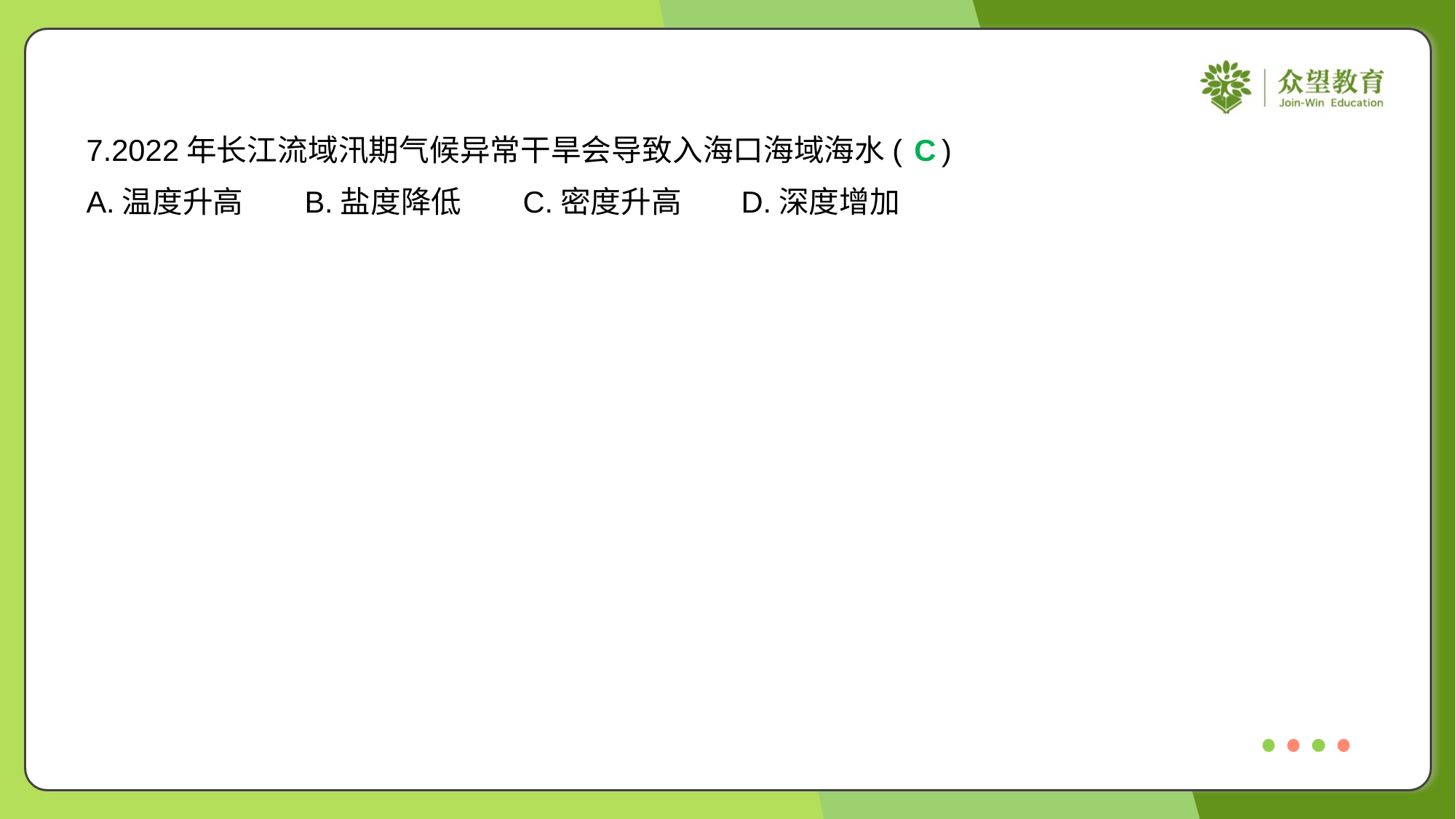

7.2022年长江流域汛期气候异常干旱会导致入海口海域海水(     )
C
A.温度升高	B.盐度降低	C.密度升高	D.深度增加